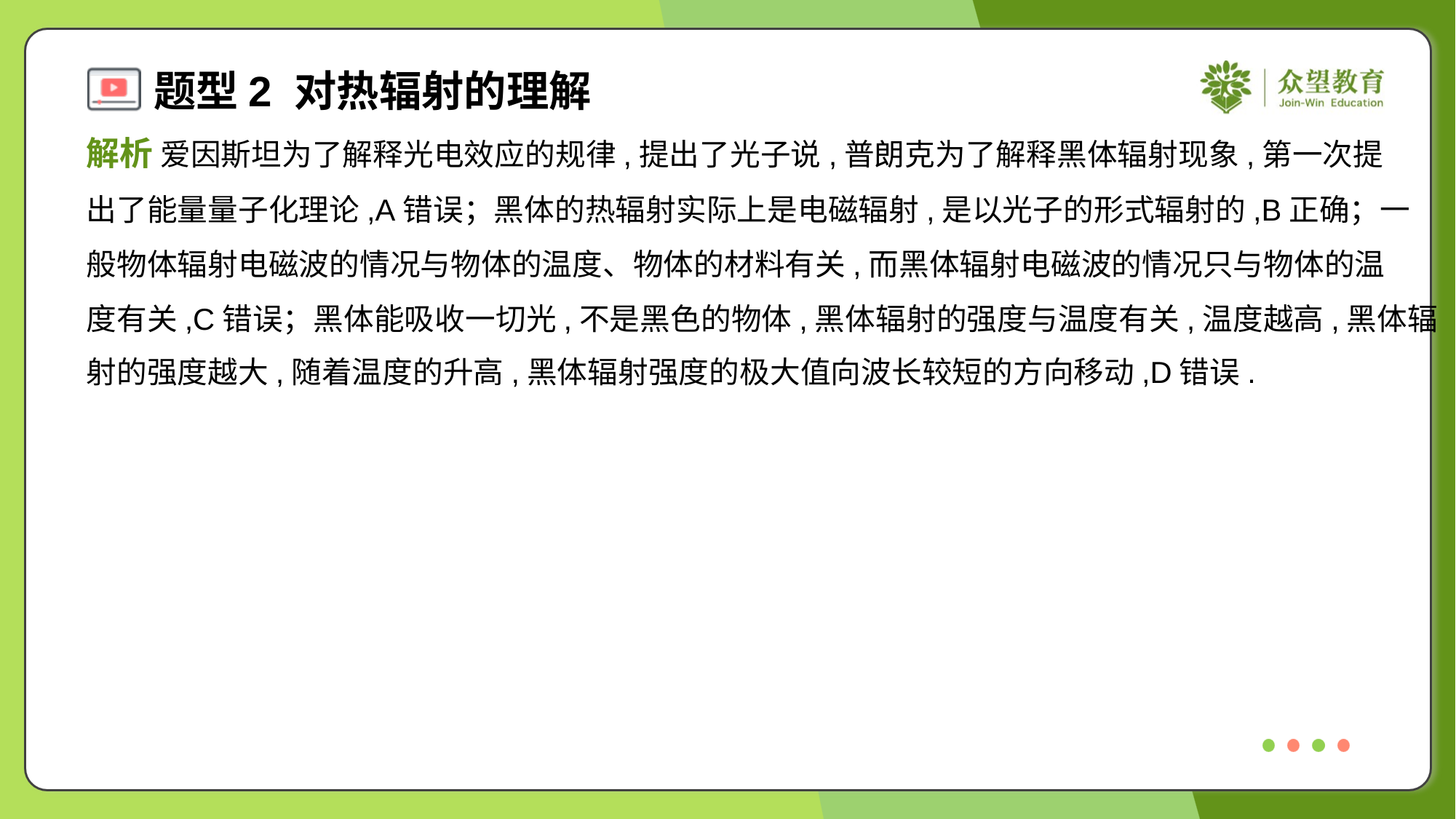

解析 爱因斯坦为了解释光电效应的规律,提出了光子说,普朗克为了解释黑体辐射现象,第一次提
出了能量量子化理论,A错误；黑体的热辐射实际上是电磁辐射,是以光子的形式辐射的,B正确；一
般物体辐射电磁波的情况与物体的温度、物体的材料有关,而黑体辐射电磁波的情况只与物体的温
度有关,C错误；黑体能吸收一切光,不是黑色的物体,黑体辐射的强度与温度有关,温度越高,黑体辐
射的强度越大,随着温度的升高,黑体辐射强度的极大值向波长较短的方向移动,D错误.